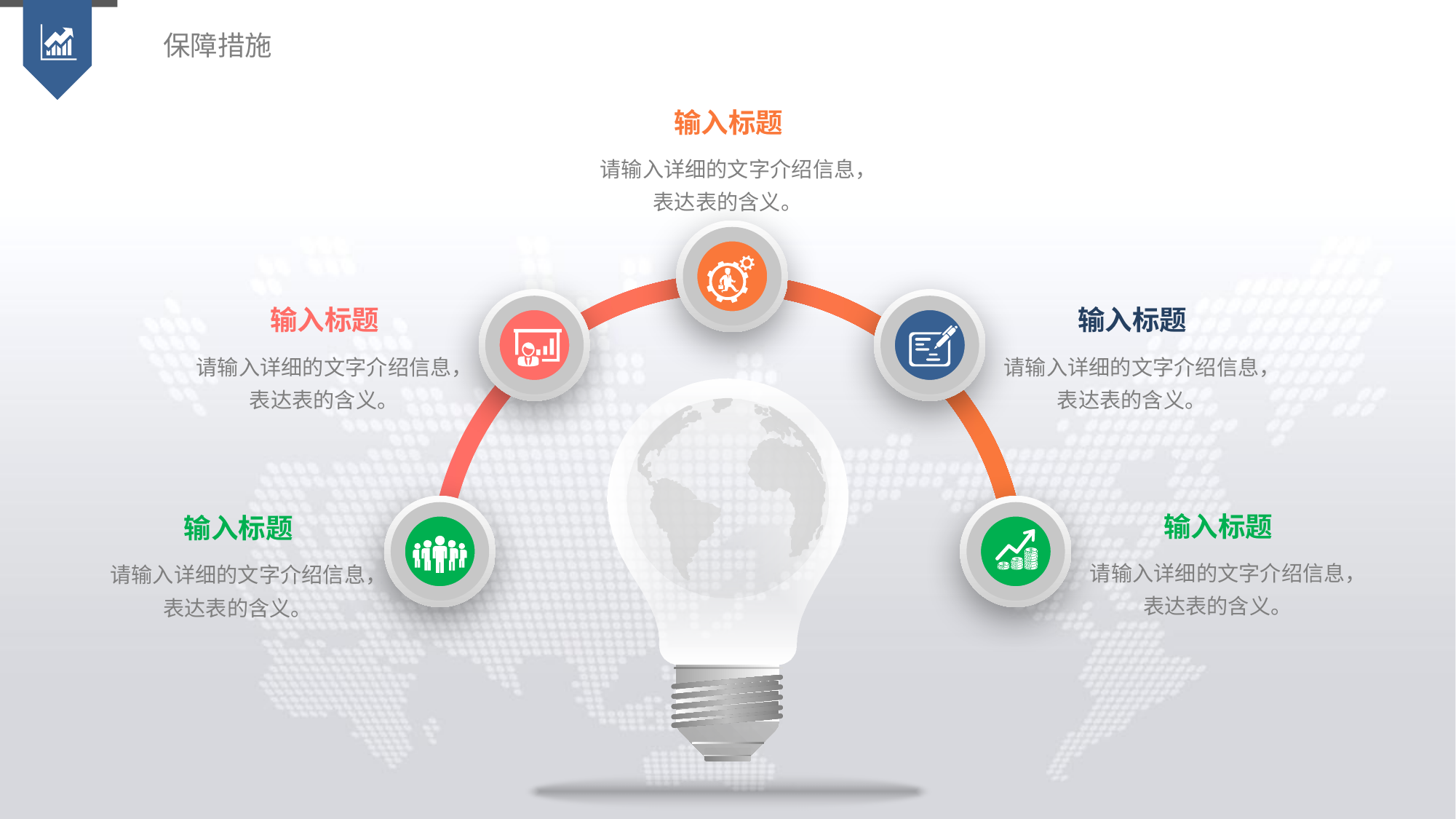

保障措施
输入标题
请输入详细的文字介绍信息，表达表的含义。

输入标题
请输入详细的文字介绍信息，表达表的含义。
输入标题
请输入详细的文字介绍信息，表达表的含义。

输入标题
请输入详细的文字介绍信息，表达表的含义。
输入标题
请输入详细的文字介绍信息，表达表的含义。